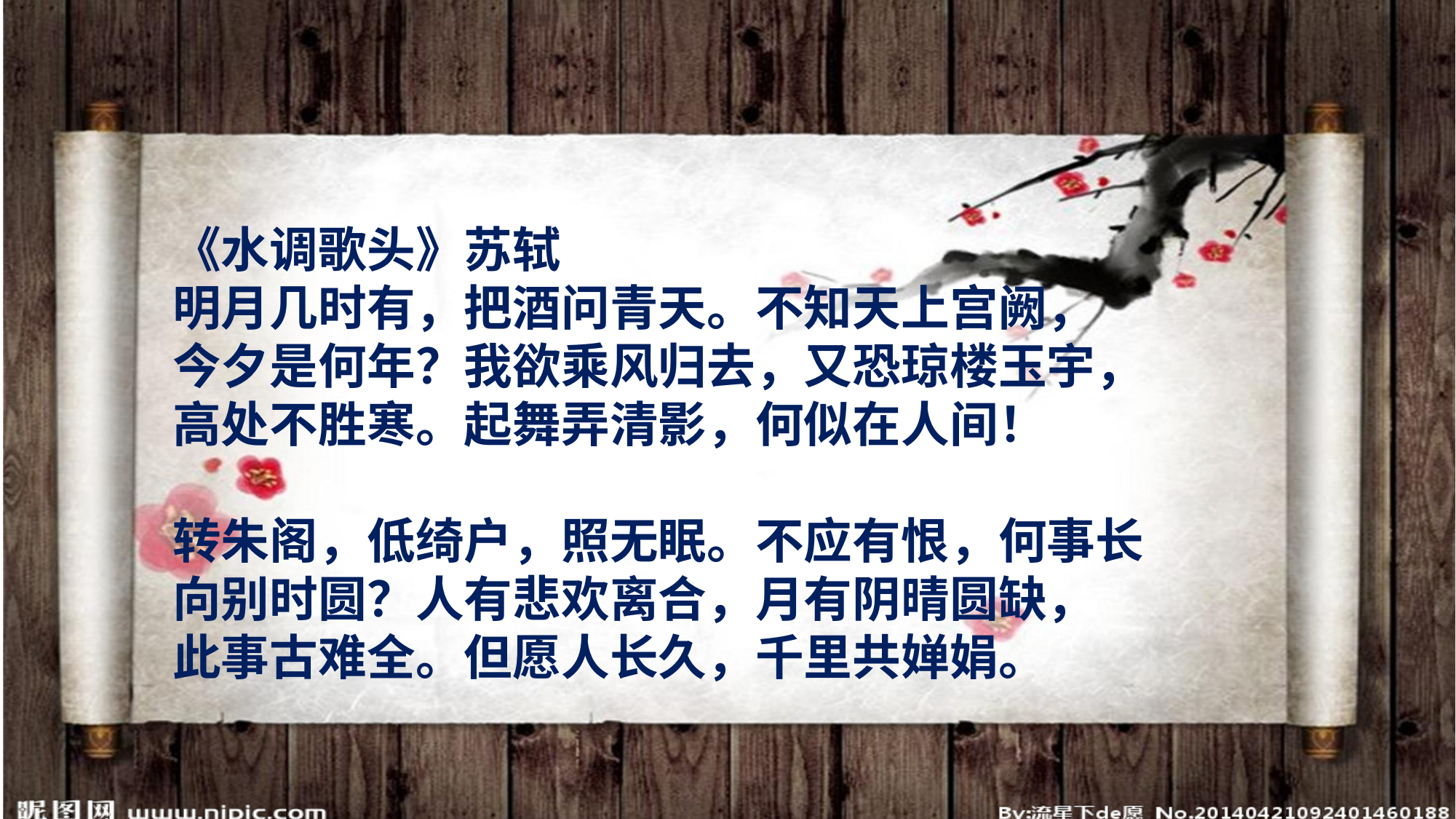

《水调歌头》苏轼
明月几时有，把酒问青天。不知天上宫阙，
今夕是何年？我欲乘风归去，又恐琼楼玉宇，
高处不胜寒。起舞弄清影，何似在人间！

转朱阁，低绮户，照无眠。不应有恨，何事长向别时圆？人有悲欢离合，月有阴晴圆缺，
此事古难全。但愿人长久，千里共婵娟。